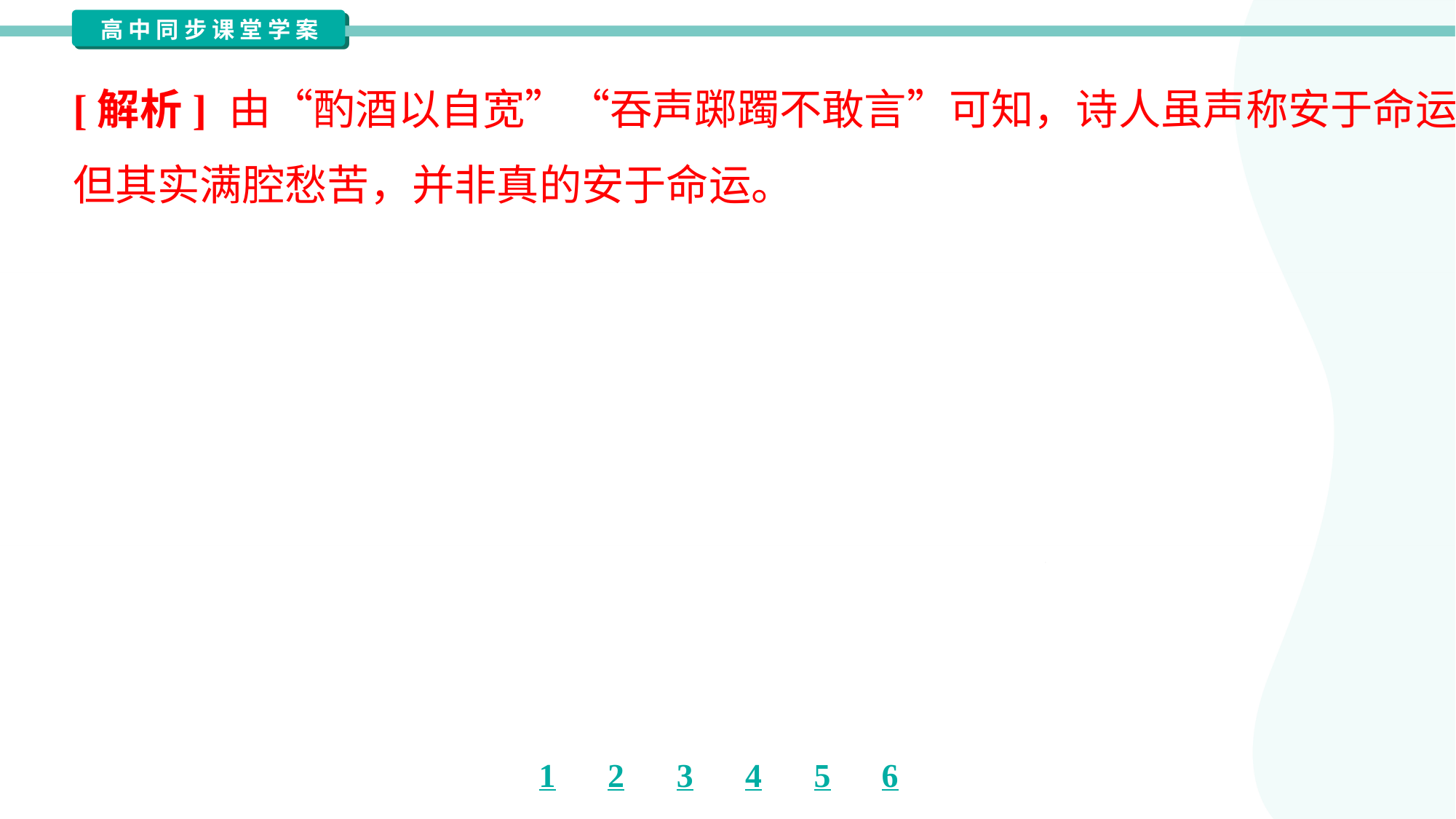

[解析] 由“酌酒以自宽”“吞声踯躅不敢言”可知，诗人虽声称安于命运，
但其实满腔愁苦，并非真的安于命运。